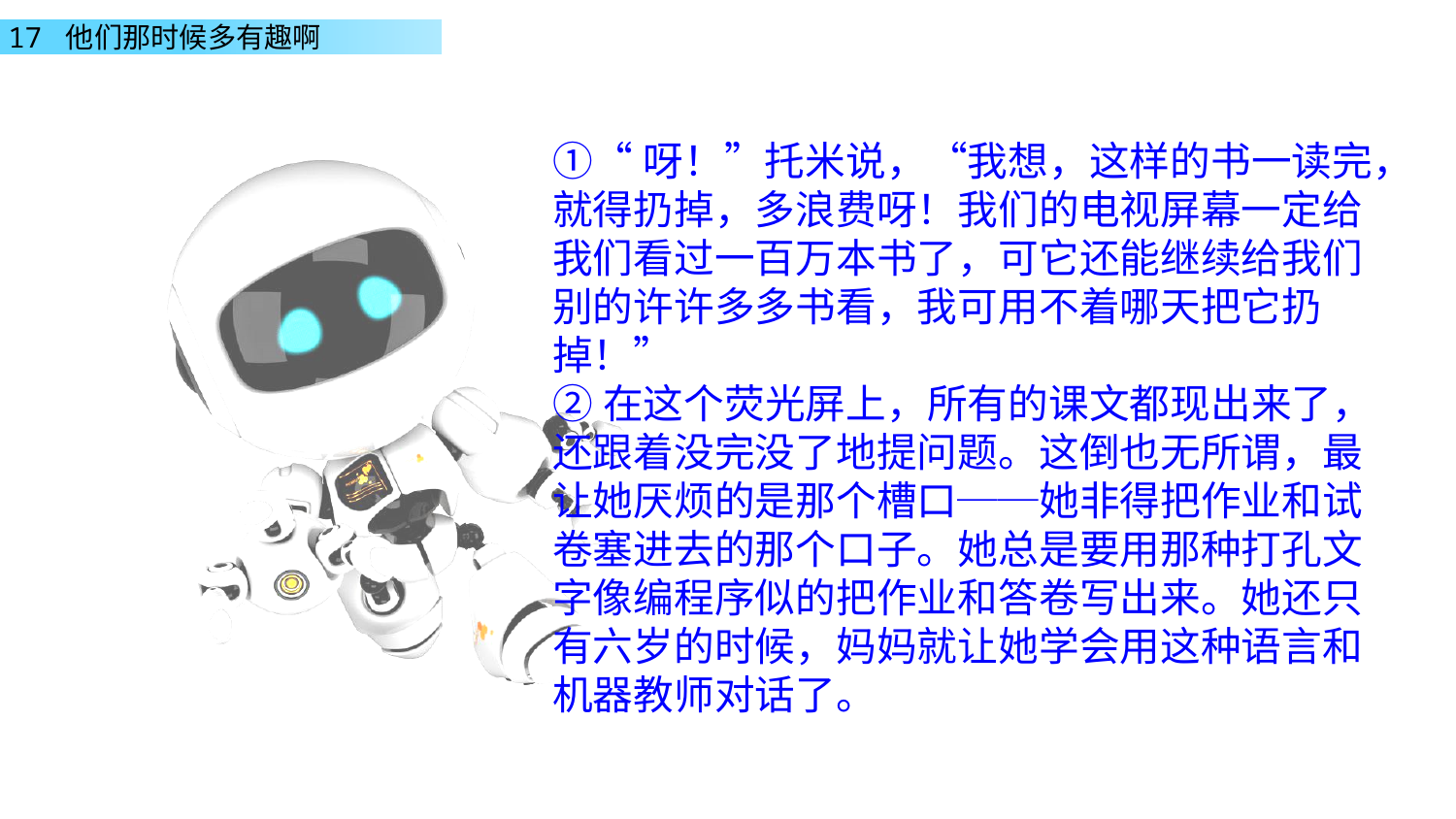

①“呀！”托米说，“我想，这样的书一读完，就得扔掉，多浪费呀！我们的电视屏幕一定给我们看过一百万本书了，可它还能继续给我们别的许许多多书看，我可用不着哪天把它扔掉！”
②在这个荧光屏上，所有的课文都现出来了，还跟着没完没了地提问题。这倒也无所谓，最让她厌烦的是那个槽口──她非得把作业和试卷塞进去的那个口子。她总是要用那种打孔文字像编程序似的把作业和答卷写出来。她还只有六岁的时候，妈妈就让她学会用这种语言和机器教师对话了。